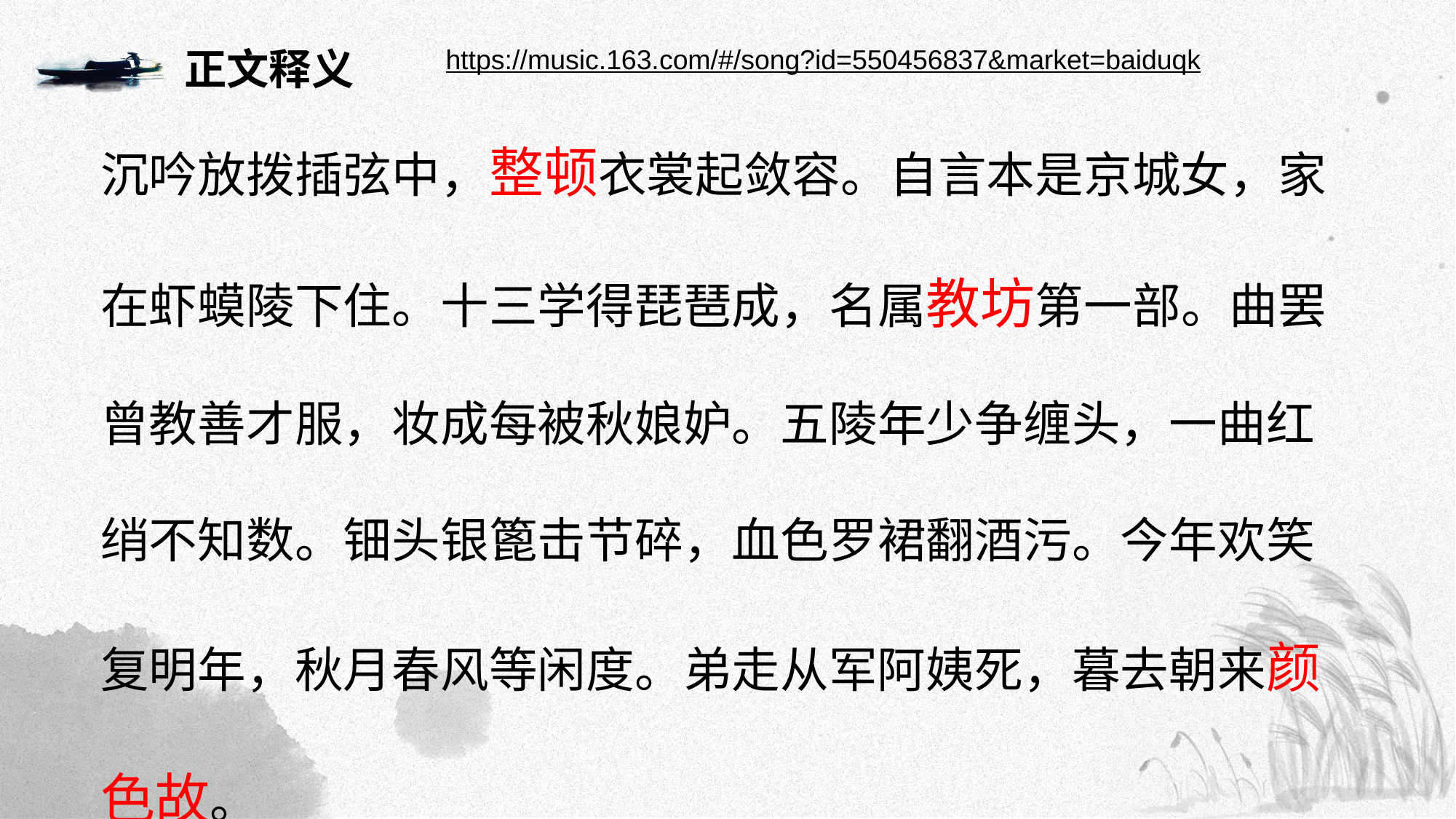

https://music.163.com/#/song?id=550456837&market=baiduqk
正文释义
沉吟放拨插弦中，整顿衣裳起敛容。自言本是京城女，家在虾蟆陵下住。十三学得琵琶成，名属教坊第一部。曲罢曾教善才服，妆成每被秋娘妒。五陵年少争缠头，一曲红绡不知数。钿头银篦击节碎，血色罗裙翻酒污。今年欢笑复明年，秋月春风等闲度。弟走从军阿姨死，暮去朝来颜色故。